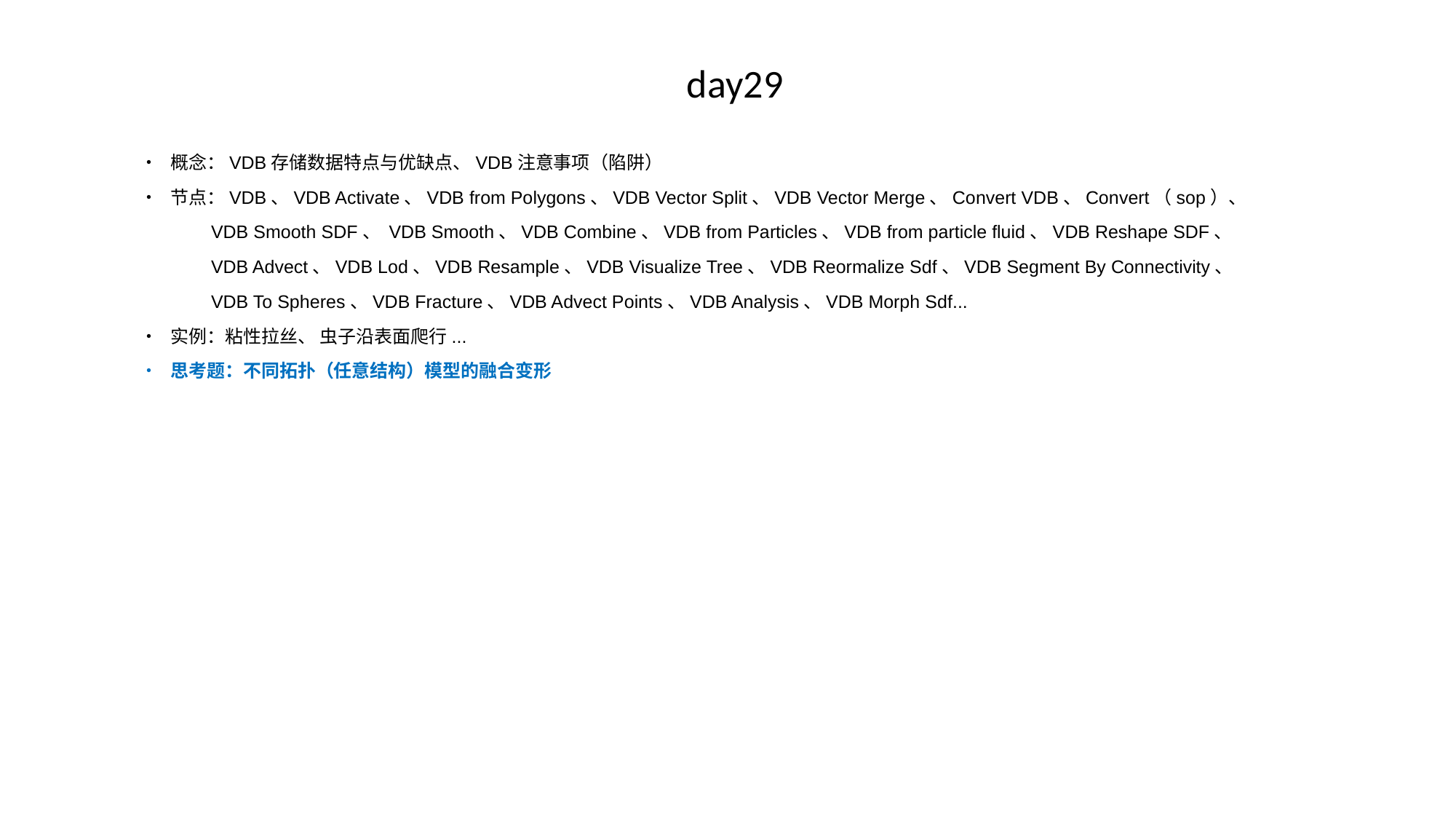

# day29
•  概念：VDB存储数据特点与优缺点、VDB注意事项（陷阱）
•  节点：VDB、VDB Activate、VDB from Polygons、VDB Vector Split、VDB Vector Merge、Convert VDB、Convert（sop）、
              VDB Smooth SDF、 VDB Smooth、VDB Combine、VDB from Particles、VDB from particle fluid、VDB Reshape SDF、
              VDB Advect、VDB Lod、VDB Resample、VDB Visualize Tree、VDB Reormalize Sdf、VDB Segment By Connectivity、
              VDB To Spheres、VDB Fracture、VDB Advect Points、VDB Analysis、VDB Morph Sdf...
•  实例：粘性拉丝、 虫子沿表面爬行...
•  思考题：不同拓扑（任意结构）模型的融合变形